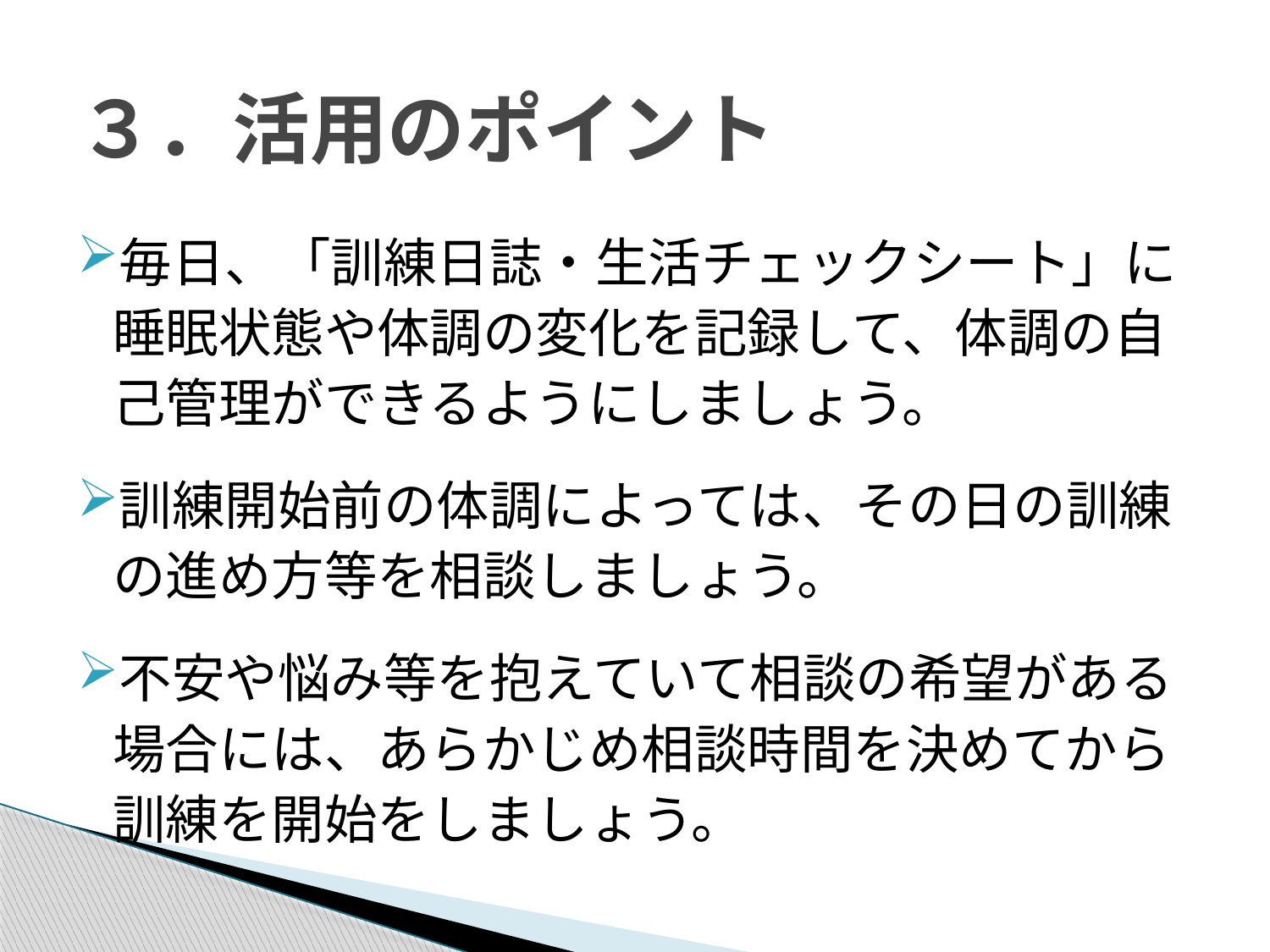

# ３．活用のポイント
毎日、「訓練日誌・生活チェックシート」に睡眠状態や体調の変化を記録して、体調の自己管理ができるようにしましょう。
訓練開始前の体調によっては、その日の訓練の進め方等を相談しましょう。
不安や悩み等を抱えていて相談の希望がある場合には、あらかじめ相談時間を決めてから訓練を開始をしましょう。